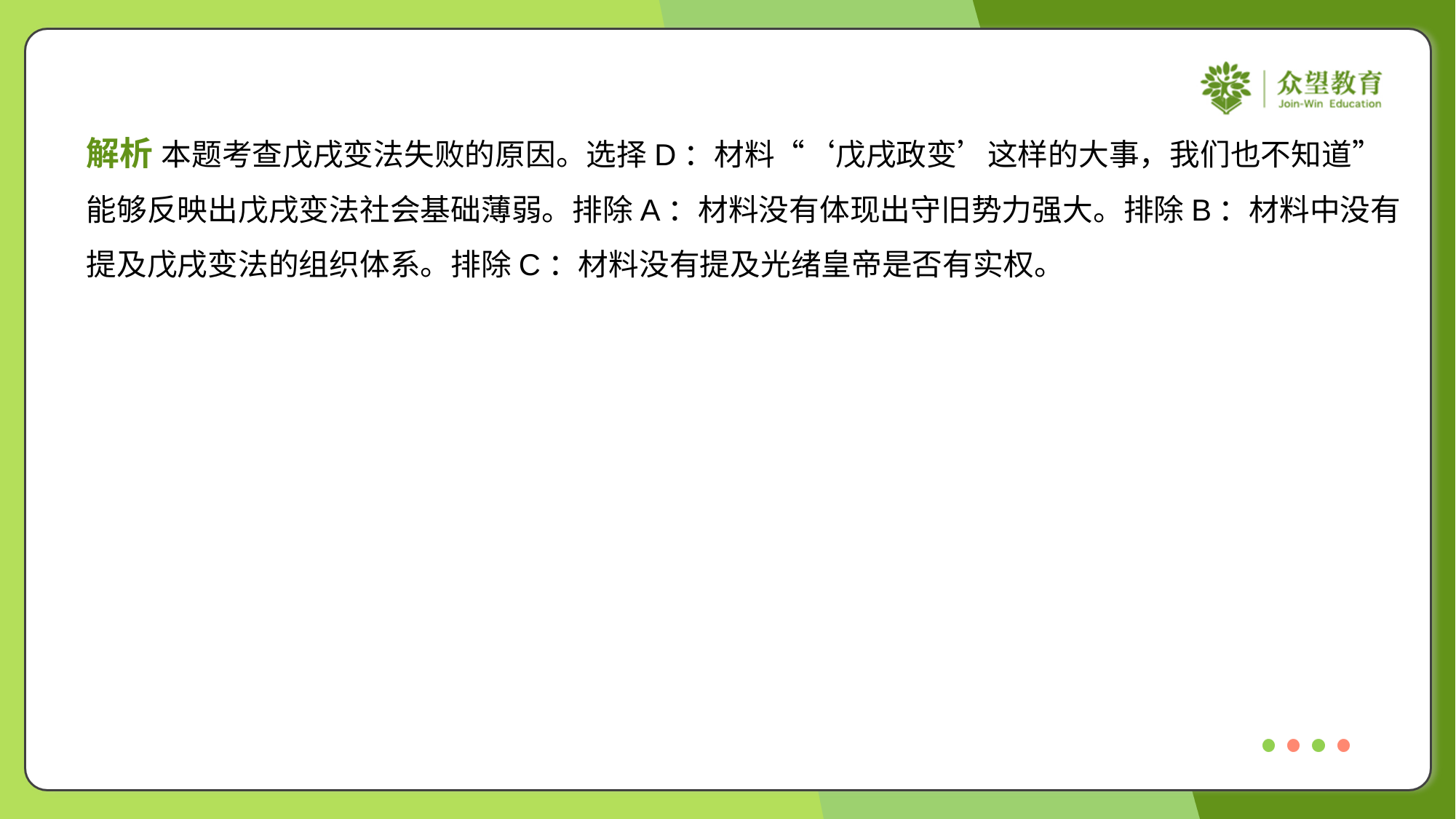

解析 本题考查戊戌变法失败的原因。选择D：材料“‘戊戌政变’这样的大事，我们也不知道”
能够反映出戊戌变法社会基础薄弱。排除A：材料没有体现出守旧势力强大。排除B：材料中没有
提及戊戌变法的组织体系。排除C：材料没有提及光绪皇帝是否有实权。